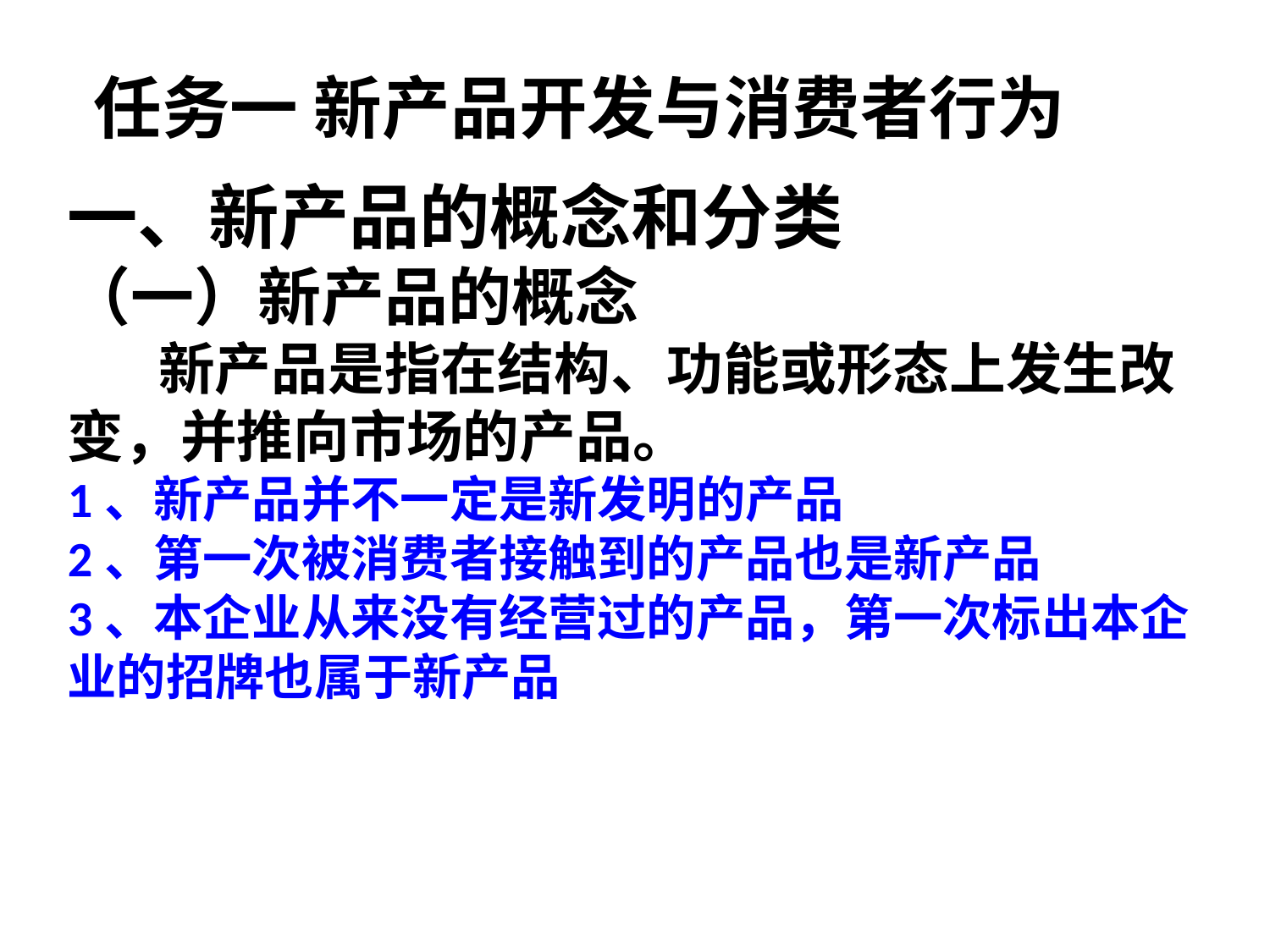

任务一 新产品开发与消费者行为
一、新产品的概念和分类
（一）新产品的概念
      新产品是指在结构、功能或形态上发生改变，并推向市场的产品。
1、新产品并不一定是新发明的产品
2、第一次被消费者接触到的产品也是新产品
3、本企业从来没有经营过的产品，第一次标出本企业的招牌也属于新产品